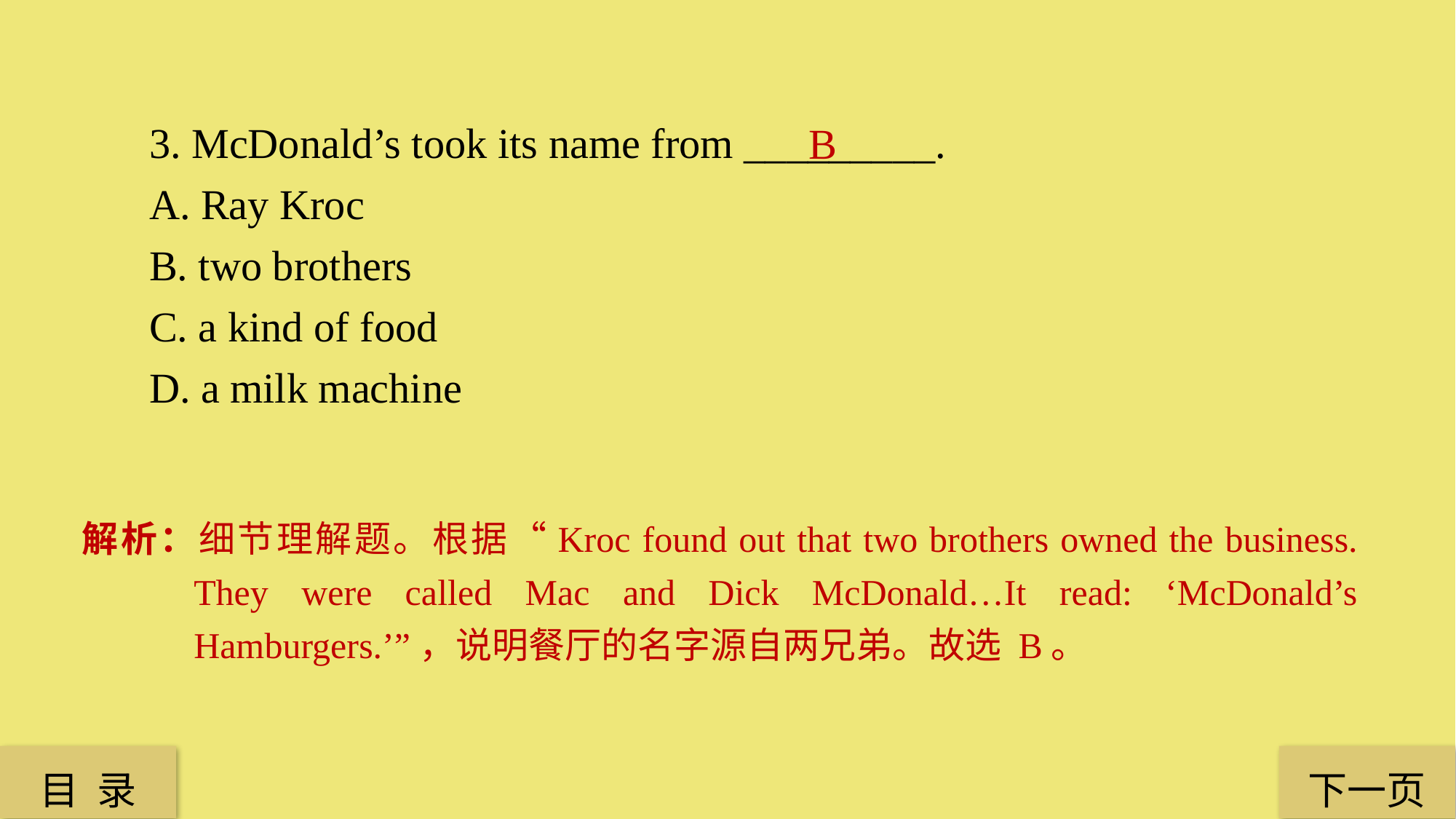

3. McDonald’s took its name from _________.
A. Ray Kroc
B. two brothers
C. a kind of food
D. a milk machine
B
解析：细节理解题。根据“Kroc found out that two brothers owned the business. They were called Mac and Dick McDonald…It read: ‘McDonald’s Hamburgers.’”，说明餐厅的名字源自两兄弟。故选 B。